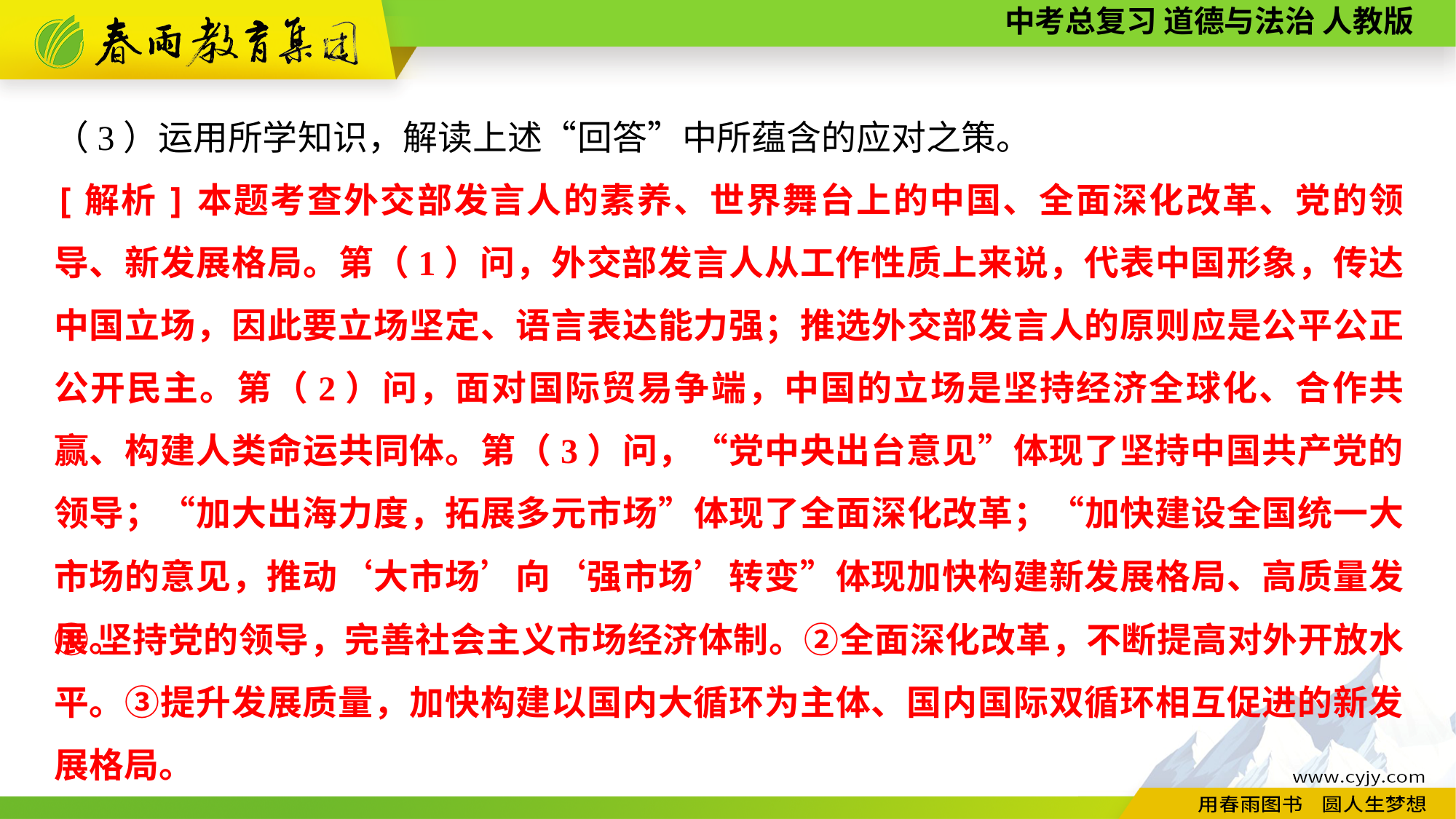

（3）运用所学知识，解读上述“回答”中所蕴含的应对之策。
[解析]本题考查外交部发言人的素养、世界舞台上的中国、全面深化改革、党的领导、新发展格局。第（1）问，外交部发言人从工作性质上来说，代表中国形象，传达中国立场，因此要立场坚定、语言表达能力强；推选外交部发言人的原则应是公平公正公开民主。第（2）问，面对国际贸易争端，中国的立场是坚持经济全球化、合作共赢、构建人类命运共同体。第（3）问，“党中央出台意见”体现了坚持中国共产党的领导；“加大出海力度，拓展多元市场”体现了全面深化改革；“加快建设全国统一大市场的意见，推动‘大市场’向‘强市场’转变”体现加快构建新发展格局、高质量发展。
①坚持党的领导，完善社会主义市场经济体制。②全面深化改革，不断提高对外开放水平。③提升发展质量，加快构建以国内大循环为主体、国内国际双循环相互促进的新发展格局。